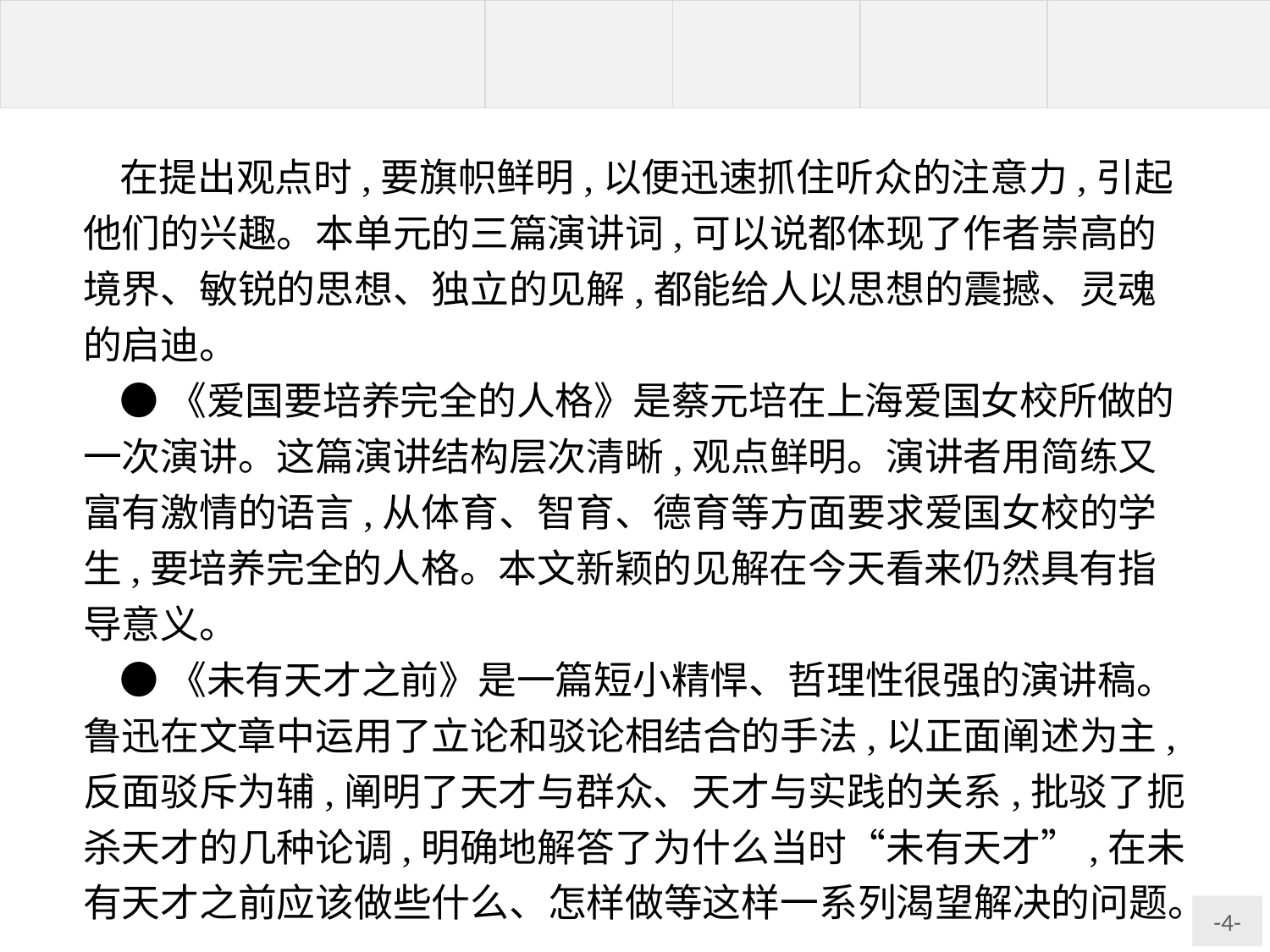

在提出观点时,要旗帜鲜明,以便迅速抓住听众的注意力,引起他们的兴趣。本单元的三篇演讲词,可以说都体现了作者崇高的境界、敏锐的思想、独立的见解,都能给人以思想的震撼、灵魂的启迪。
●《爱国要培养完全的人格》是蔡元培在上海爱国女校所做的一次演讲。这篇演讲结构层次清晰,观点鲜明。演讲者用简练又富有激情的语言,从体育、智育、德育等方面要求爱国女校的学生,要培养完全的人格。本文新颖的见解在今天看来仍然具有指导意义。
●《未有天才之前》是一篇短小精悍、哲理性很强的演讲稿。鲁迅在文章中运用了立论和驳论相结合的手法,以正面阐述为主,反面驳斥为辅,阐明了天才与群众、天才与实践的关系,批驳了扼杀天才的几种论调,明确地解答了为什么当时“未有天才”,在未有天才之前应该做些什么、怎样做等这样一系列渴望解决的问题。